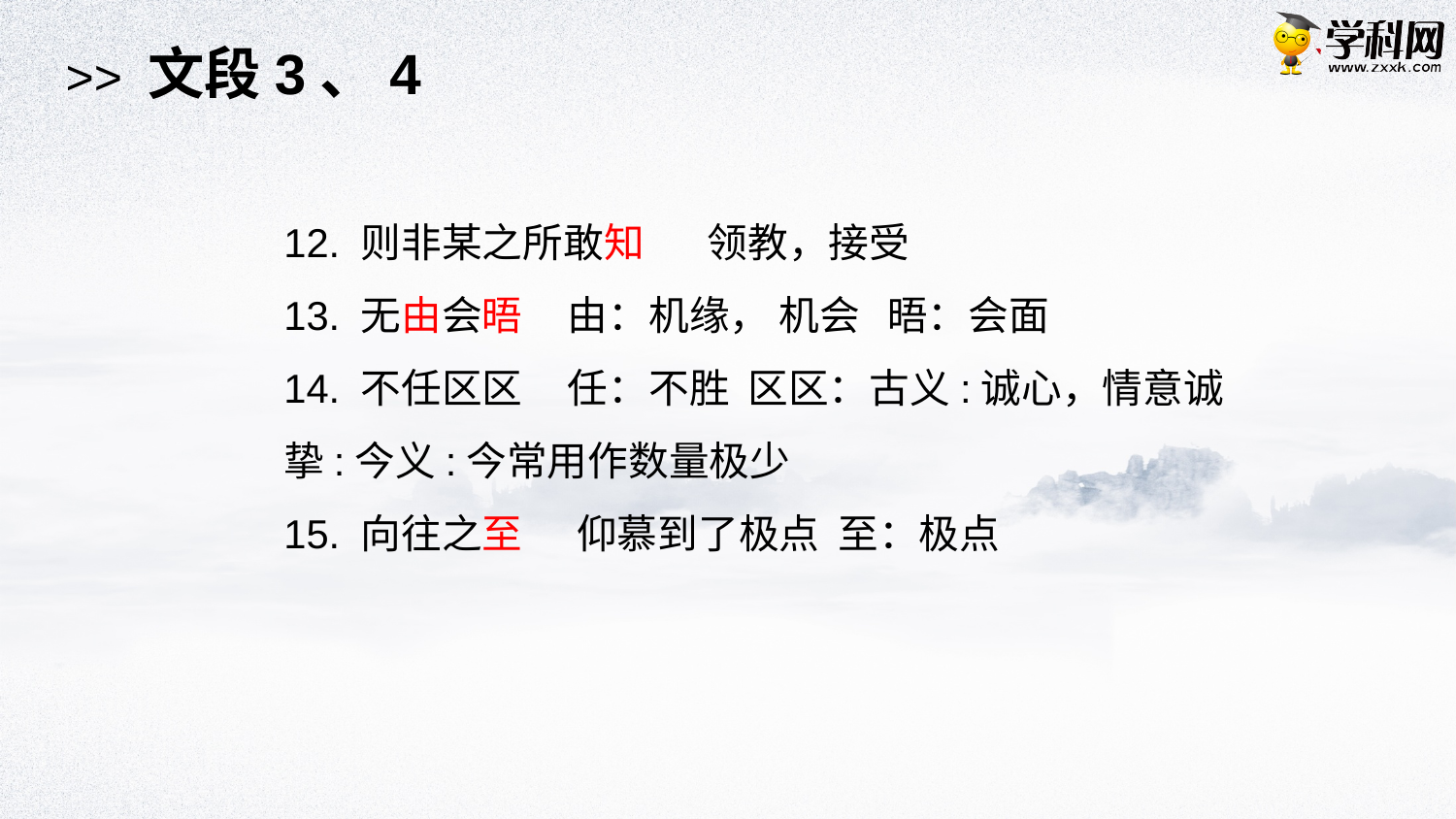

>> 文段3、4
12. 则非某之所敢知       领教，接受
13. 无由会晤     由：机缘， 机会   晤：会面
14. 不任区区     任：不胜  区区：古义:诚心，情意诚挚:今义:今常用作数量极少
15. 向往之至      仰慕到了极点  至：极点